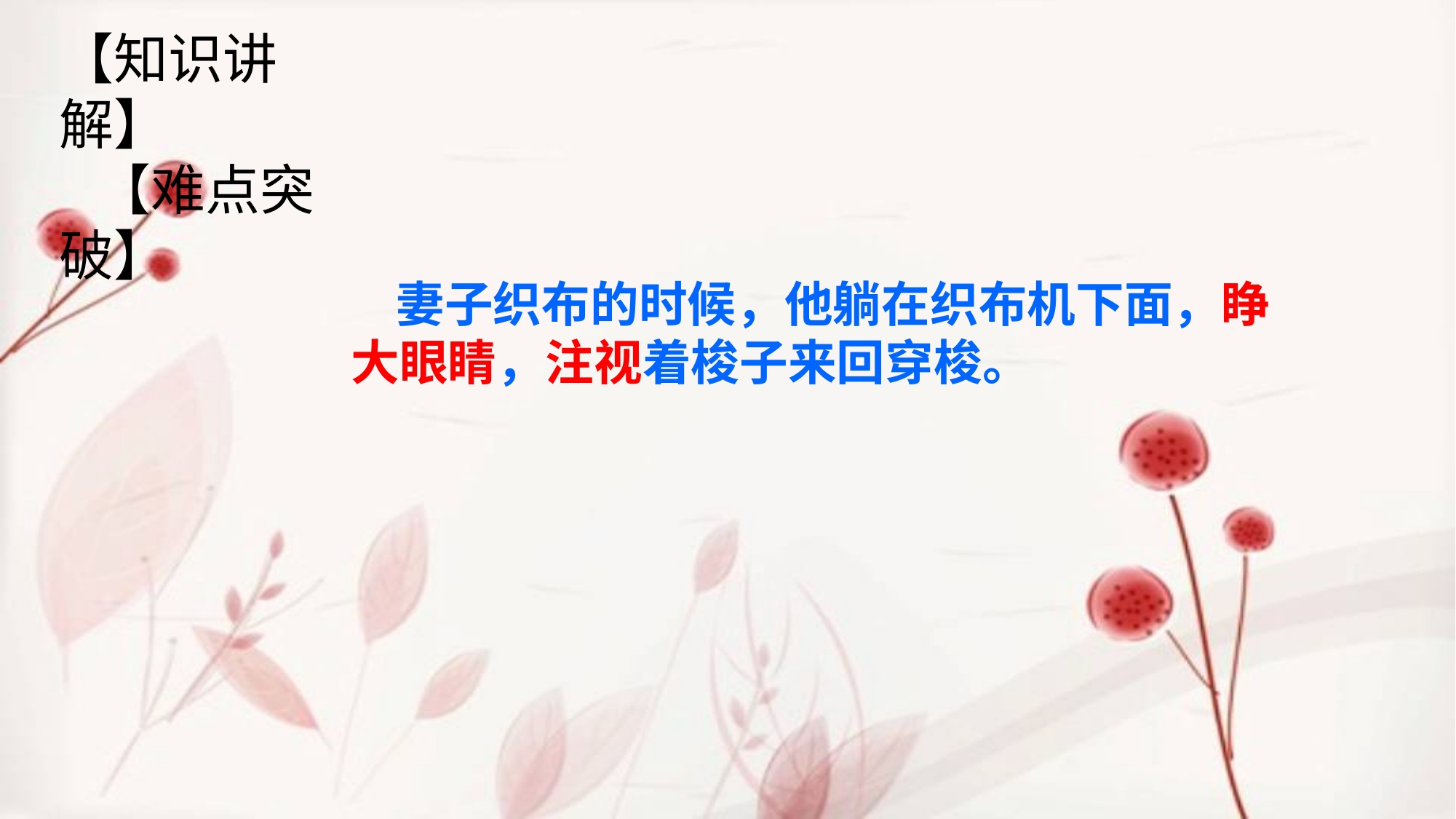

【知识讲解】
  【难点突破】
   妻子织布的时候，他躺在织布机下面，睁大眼睛，注视着梭子来回穿梭。